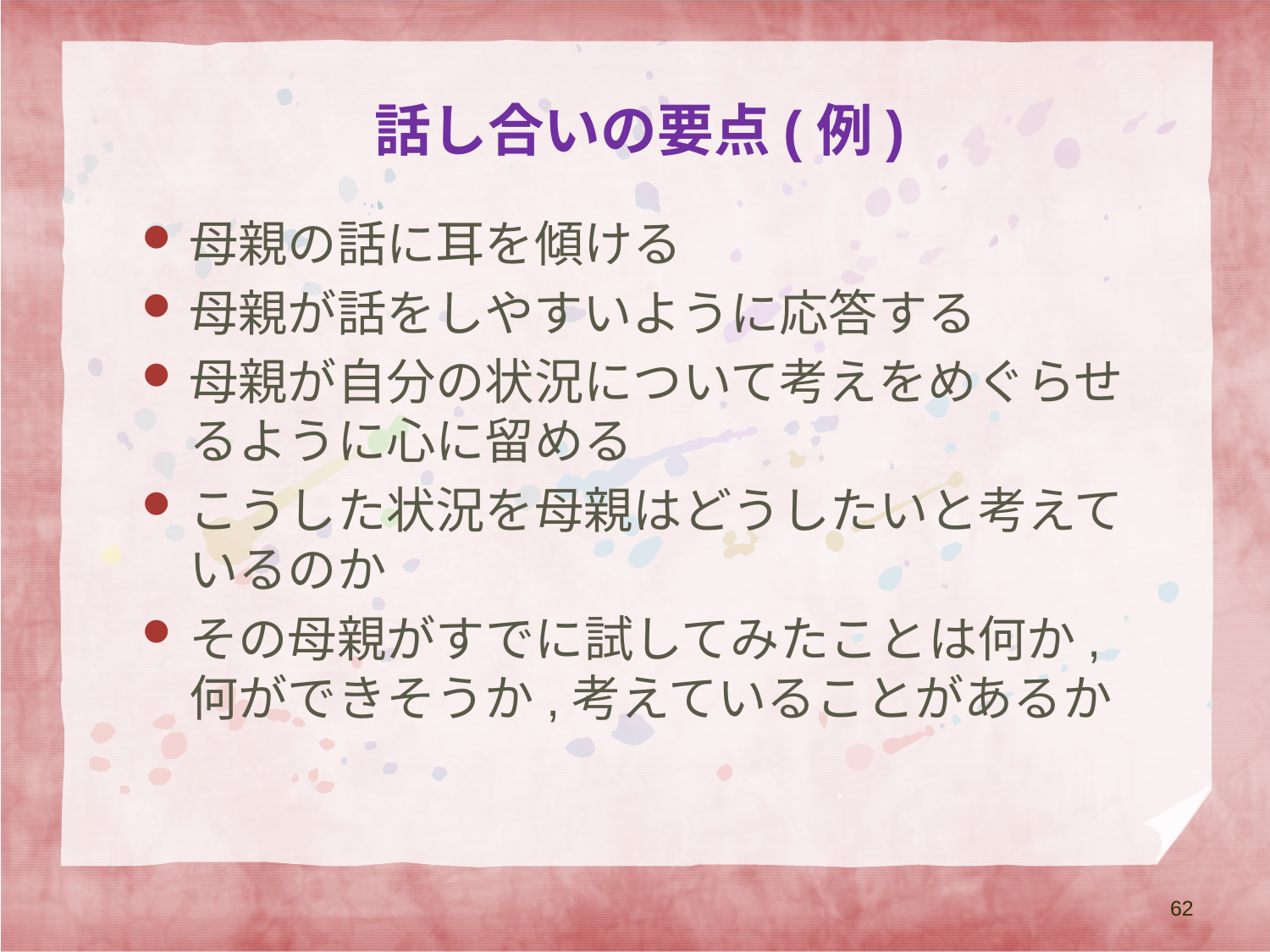

# 話し合いの要点(例)
母親の話に耳を傾ける
母親が話をしやすいように応答する
母親が自分の状況について考えをめぐらせるように心に留める
こうした状況を母親はどうしたいと考えているのか
その母親がすでに試してみたことは何か,何ができそうか,考えていることがあるか
62